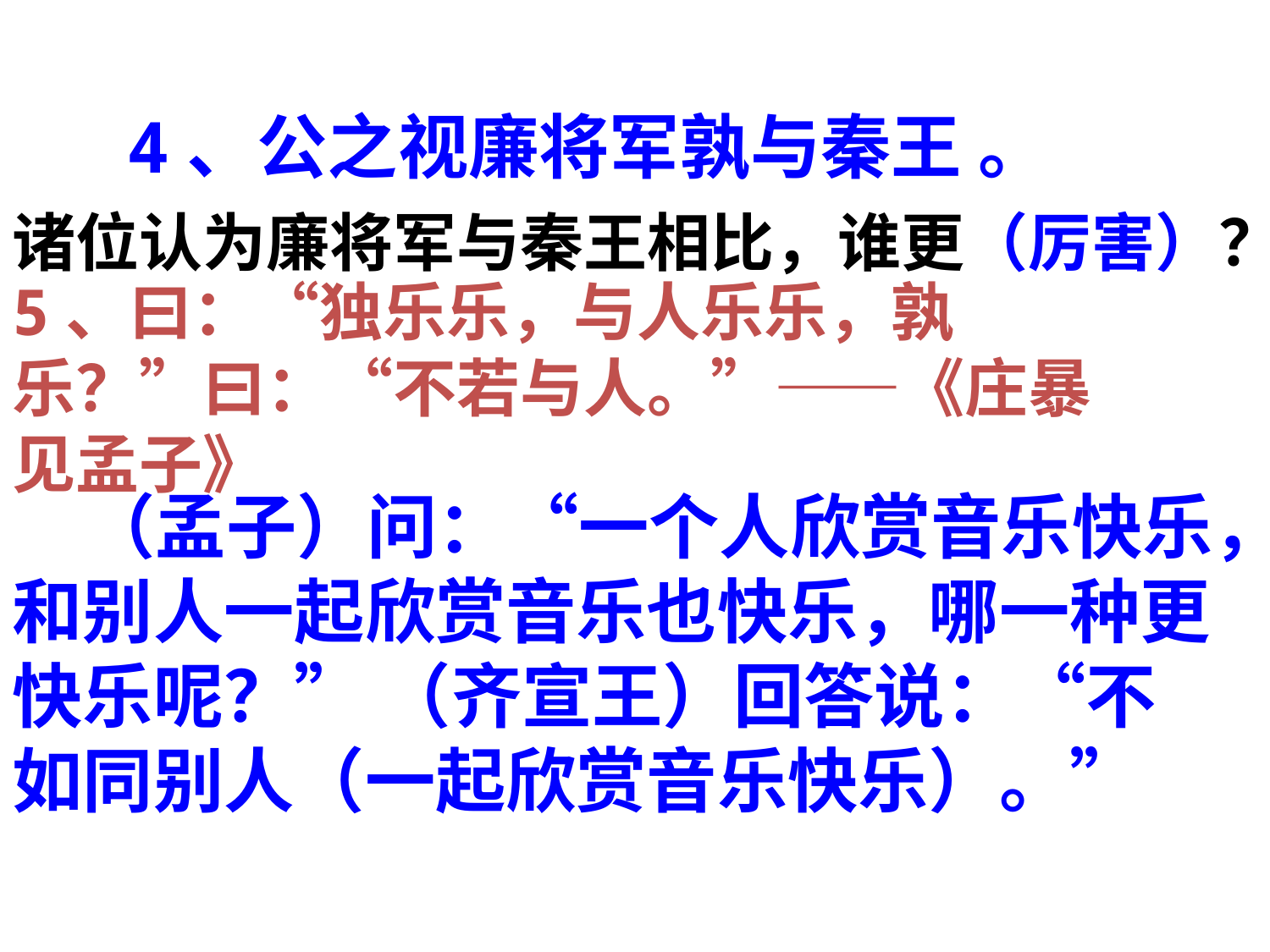

4、公之视廉将军孰与秦王 。
诸位认为廉将军与秦王相比，谁更（厉害）？
5、曰：“独乐乐，与人乐乐，孰乐？”曰：“不若与人。”——《庄暴见孟子》
    （孟子）问：“一个人欣赏音乐快乐，和别人一起欣赏音乐也快乐，哪一种更快乐呢？” （齐宣王）回答说：“不如同别人（一起欣赏音乐快乐）。”